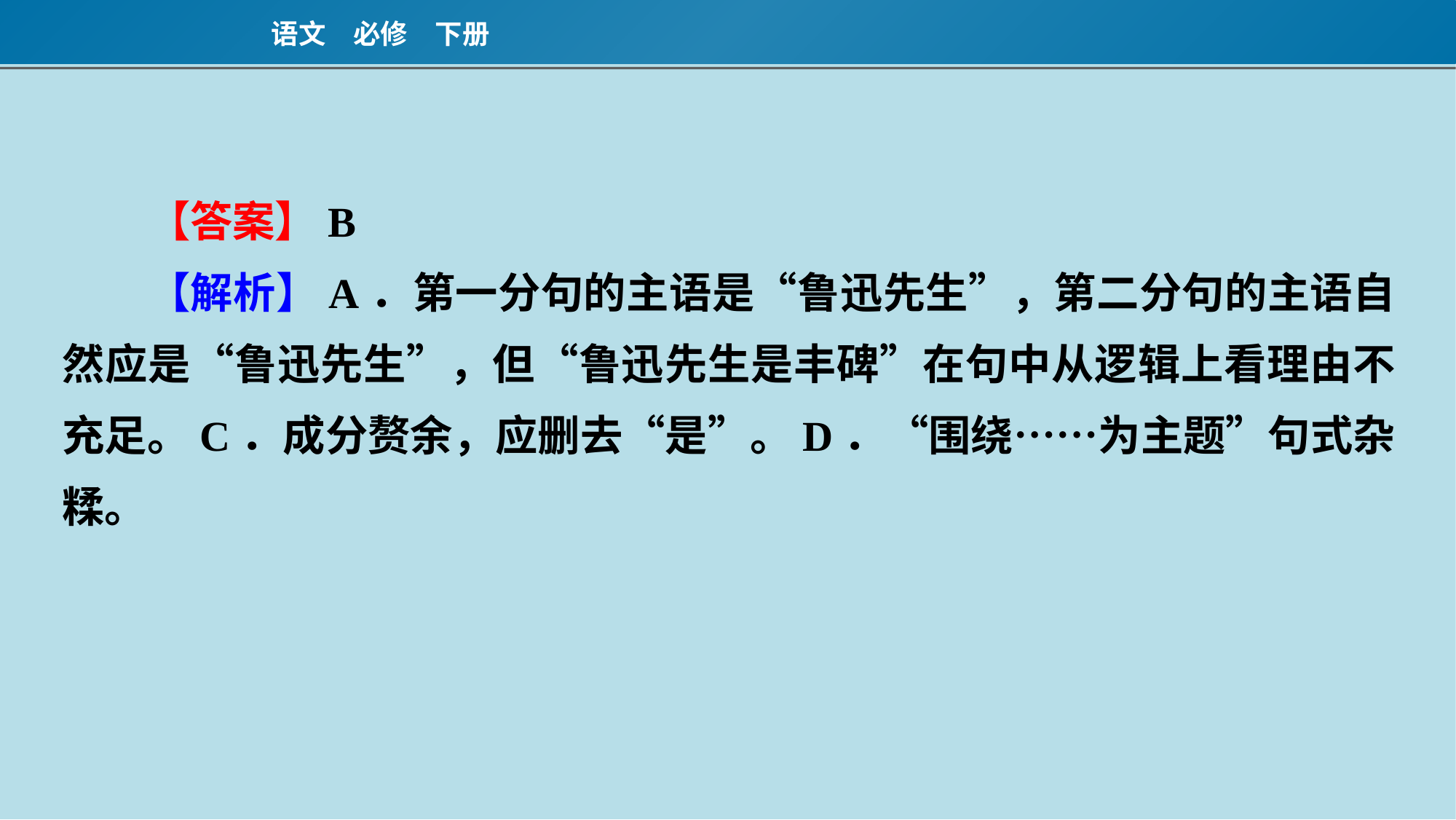

【答案】B
【解析】A．第一分句的主语是“鲁迅先生”，第二分句的主语自然应是“鲁迅先生”，但“鲁迅先生是丰碑”在句中从逻辑上看理由不充足。C．成分赘余，应删去“是”。D．“围绕……为主题”句式杂糅。